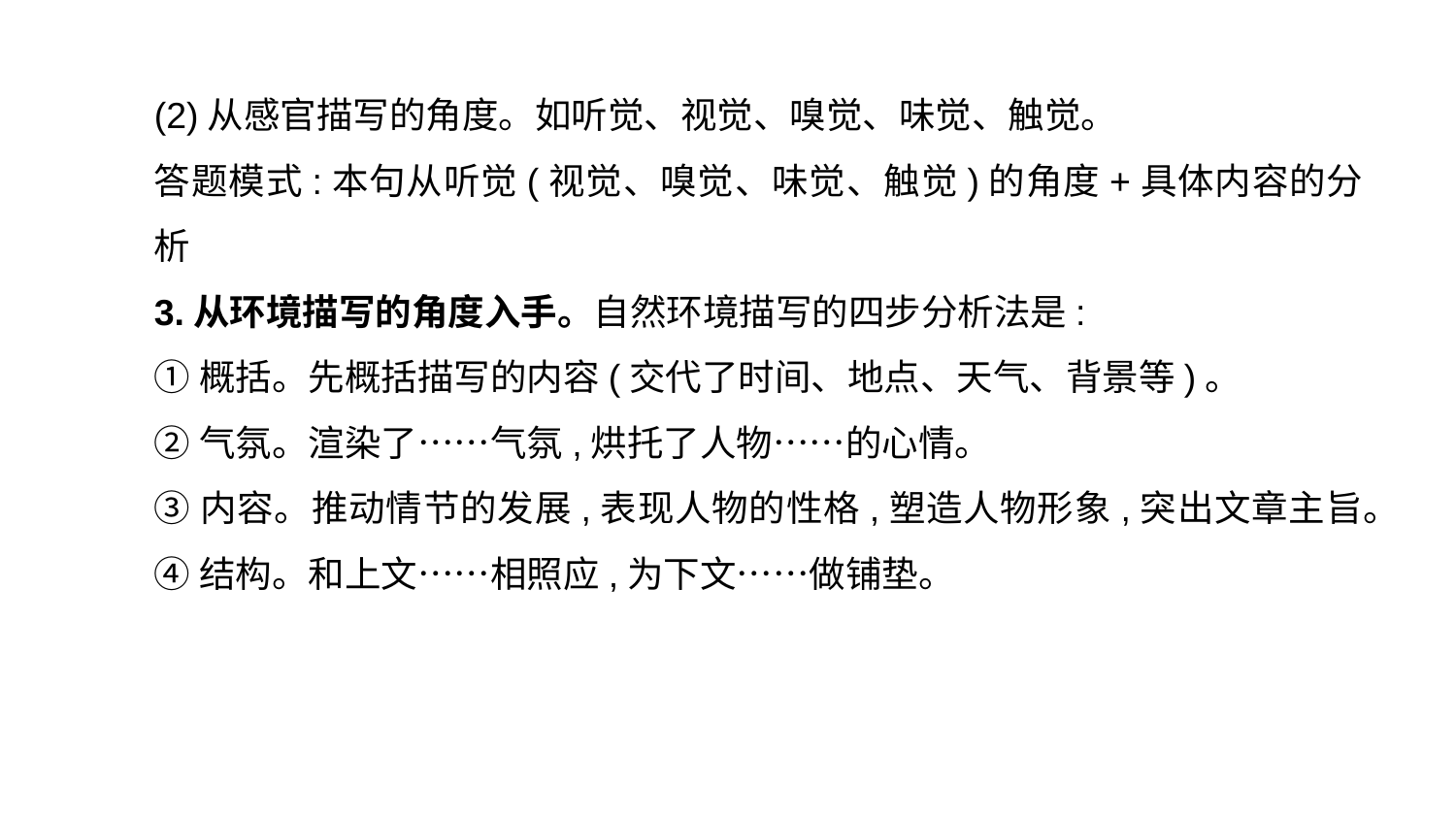

(2)从感官描写的角度。如听觉、视觉、嗅觉、味觉、触觉。
答题模式:本句从听觉(视觉、嗅觉、味觉、触觉)的角度+具体内容的分析
3.从环境描写的角度入手。自然环境描写的四步分析法是:
①概括。先概括描写的内容(交代了时间、地点、天气、背景等)。
②气氛。渲染了……气氛,烘托了人物……的心情。
③内容。推动情节的发展,表现人物的性格,塑造人物形象,突出文章主旨。
④结构。和上文……相照应,为下文……做铺垫。